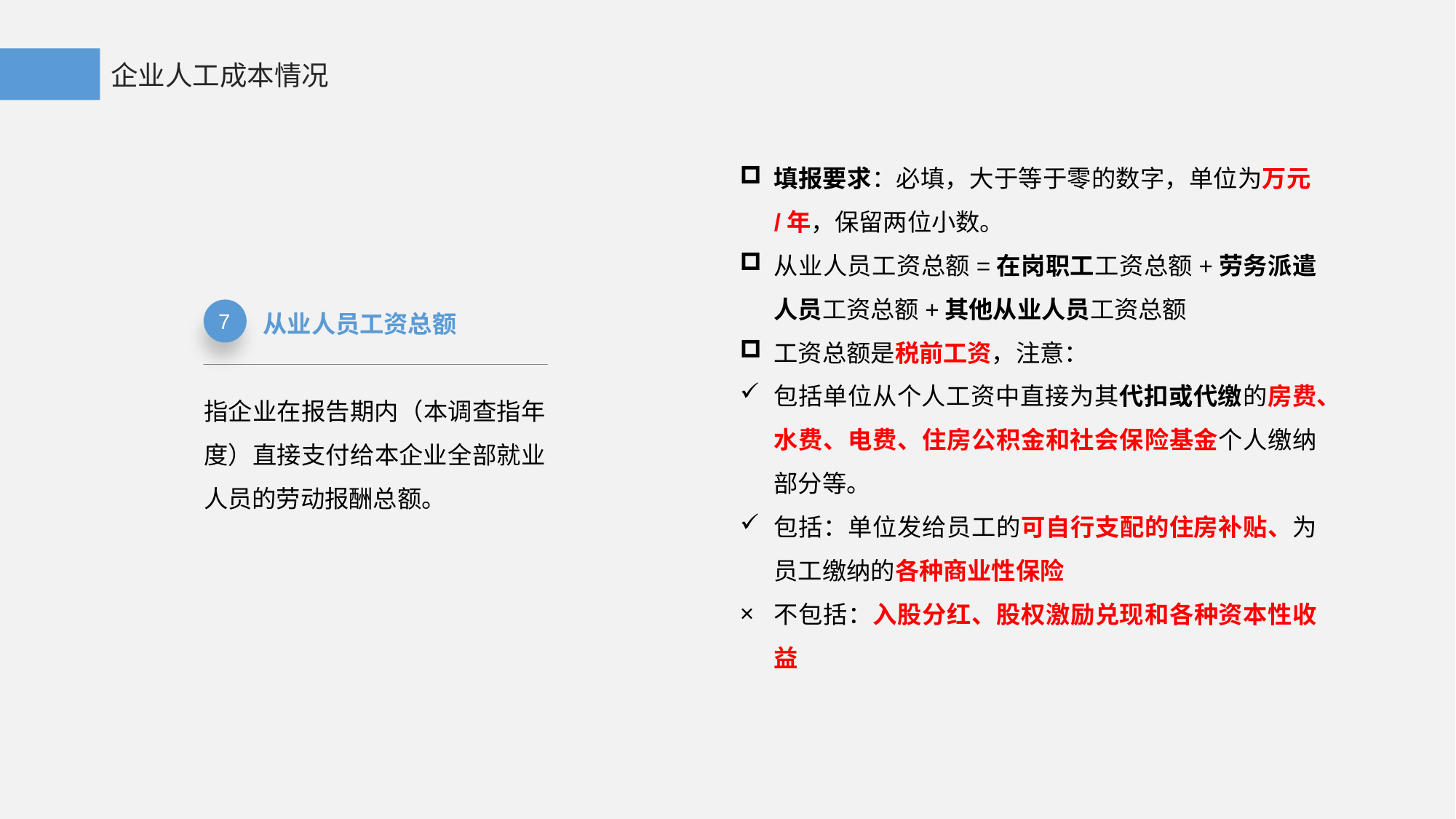

企业人工成本情况
填报要求：必填，大于等于零的数字，单位为万元/年，保留两位小数。
从业人员工资总额=在岗职工工资总额+劳务派遣人员工资总额+其他从业人员工资总额
工资总额是税前工资，注意：
包括单位从个人工资中直接为其代扣或代缴的房费、水费、电费、住房公积金和社会保险基金个人缴纳部分等。
包括：单位发给员工的可自行支配的住房补贴、为员工缴纳的各种商业性保险
不包括：入股分红、股权激励兑现和各种资本性收益

从业人员工资总额
7
指企业在报告期内（本调查指年度）直接支付给本企业全部就业人员的劳动报酬总额。

26